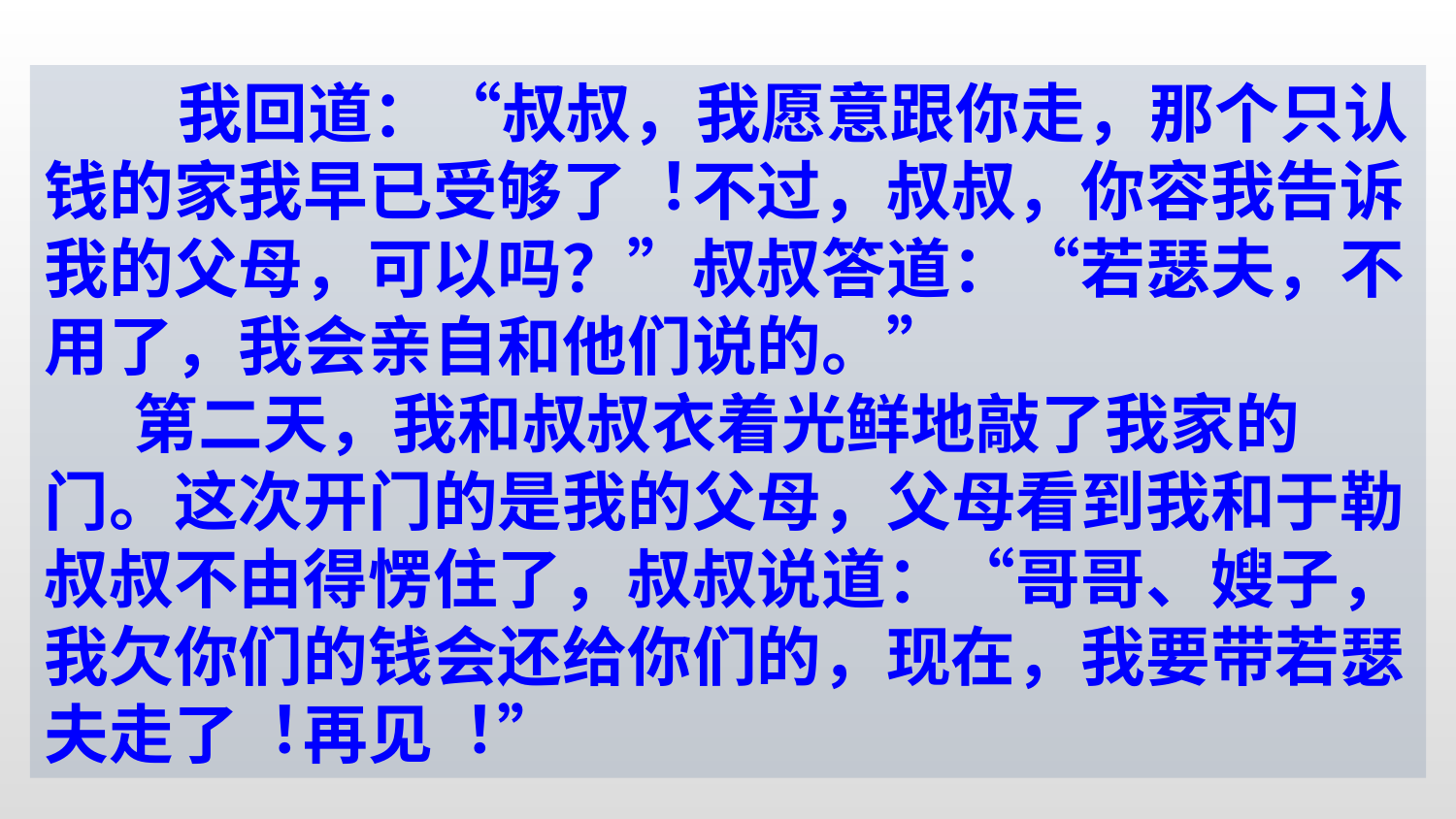

我回道：“叔叔，我愿意跟你走，那个只认钱的家我早已受够了︕不过，叔叔，你容我告诉我的父母，可以吗？”叔叔答道：“若瑟夫，不用了，我会亲自和他们说的。”
     第二天，我和叔叔衣着光鲜地敲了我家的门。这次开门的是我的父母，父母看到我和于勒叔叔不由得愣住了，叔叔说道：“哥哥、嫂子，我欠你们的钱会还给你们的，现在，我要带若瑟夫走了︕再见︕”